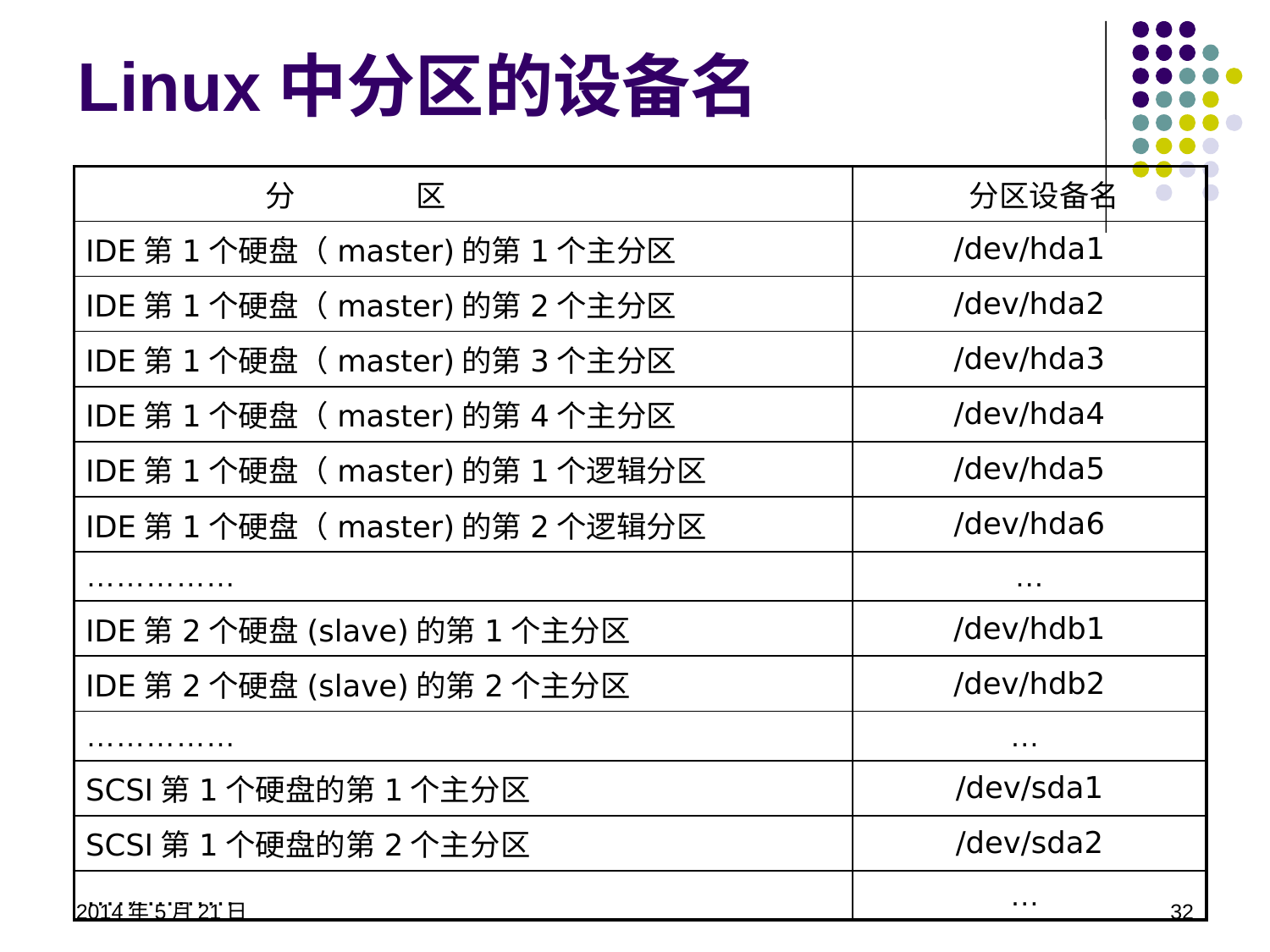

Linux中分区的设备名
| 分　　　　区 | 分区设备名 |
| --- | --- |
| IDE第1个硬盘（master)的第1个主分区 | /dev/hda1 |
| IDE第1个硬盘（master)的第2个主分区 | /dev/hda2 |
| IDE第1个硬盘（master)的第3个主分区 | /dev/hda3 |
| IDE第1个硬盘（master)的第4个主分区 | /dev/hda4 |
| IDE第1个硬盘（master)的第1个逻辑分区 | /dev/hda5 |
| IDE第1个硬盘（master)的第2个逻辑分区 | /dev/hda6 |
| …………… | … |
| IDE第2个硬盘(slave)的第1个主分区 | /dev/hdb1 |
| IDE第2个硬盘(slave)的第2个主分区 | /dev/hdb2 |
| …………… | … |
| SCSI第1个硬盘的第1个主分区 | /dev/sda1 |
| SCSI第1个硬盘的第2个主分区 | /dev/sda2 |
| …………… | … |

2014年5月21日
32